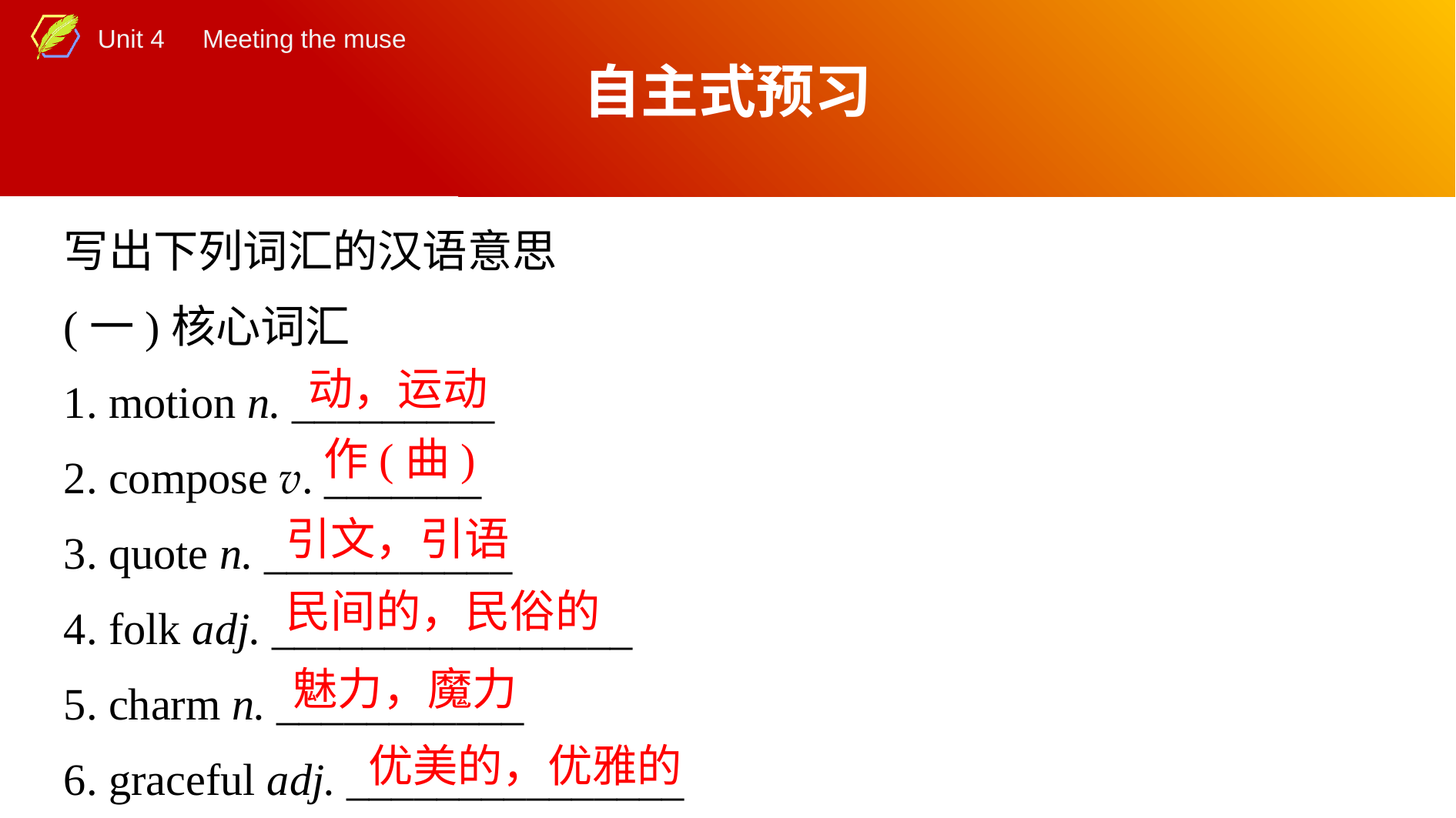

自主式预习
写出下列词汇的汉语意思
(一)核心词汇
1. motion n. _________
2. compose v. _______
3. quote n. ___________
4. folk adj. ________________
5. charm n. ___________
6. graceful adj. _______________
动，运动
作(曲)
引文，引语
民间的，民俗的
魅力，魔力
优美的，优雅的